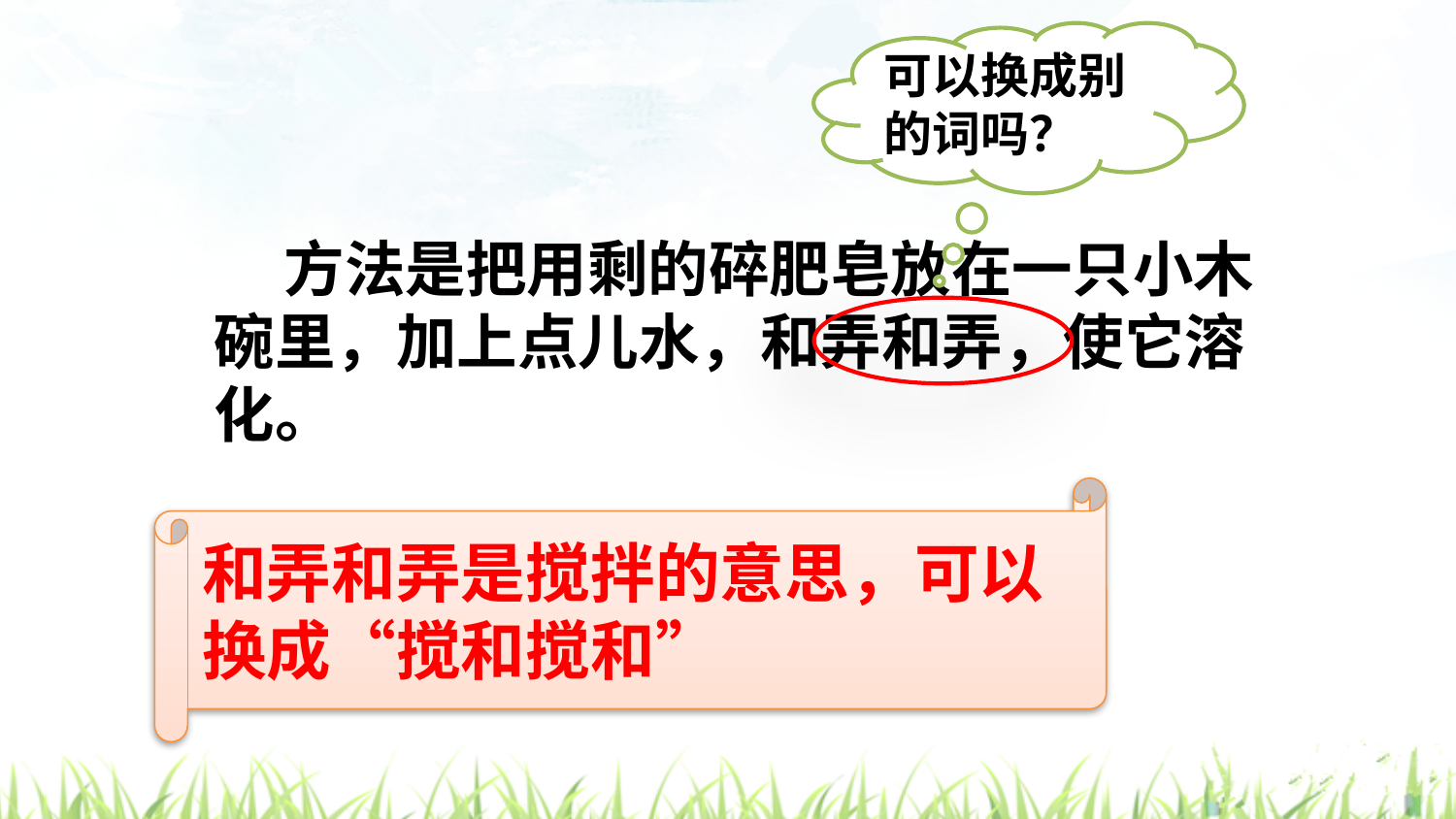

可以换成别的词吗？
    方法是把用剩的碎肥皂放在一只小木碗里，加上点儿水，和弄和弄，使它溶化。

和弄和弄是搅拌的意思，可以换成“搅和搅和”